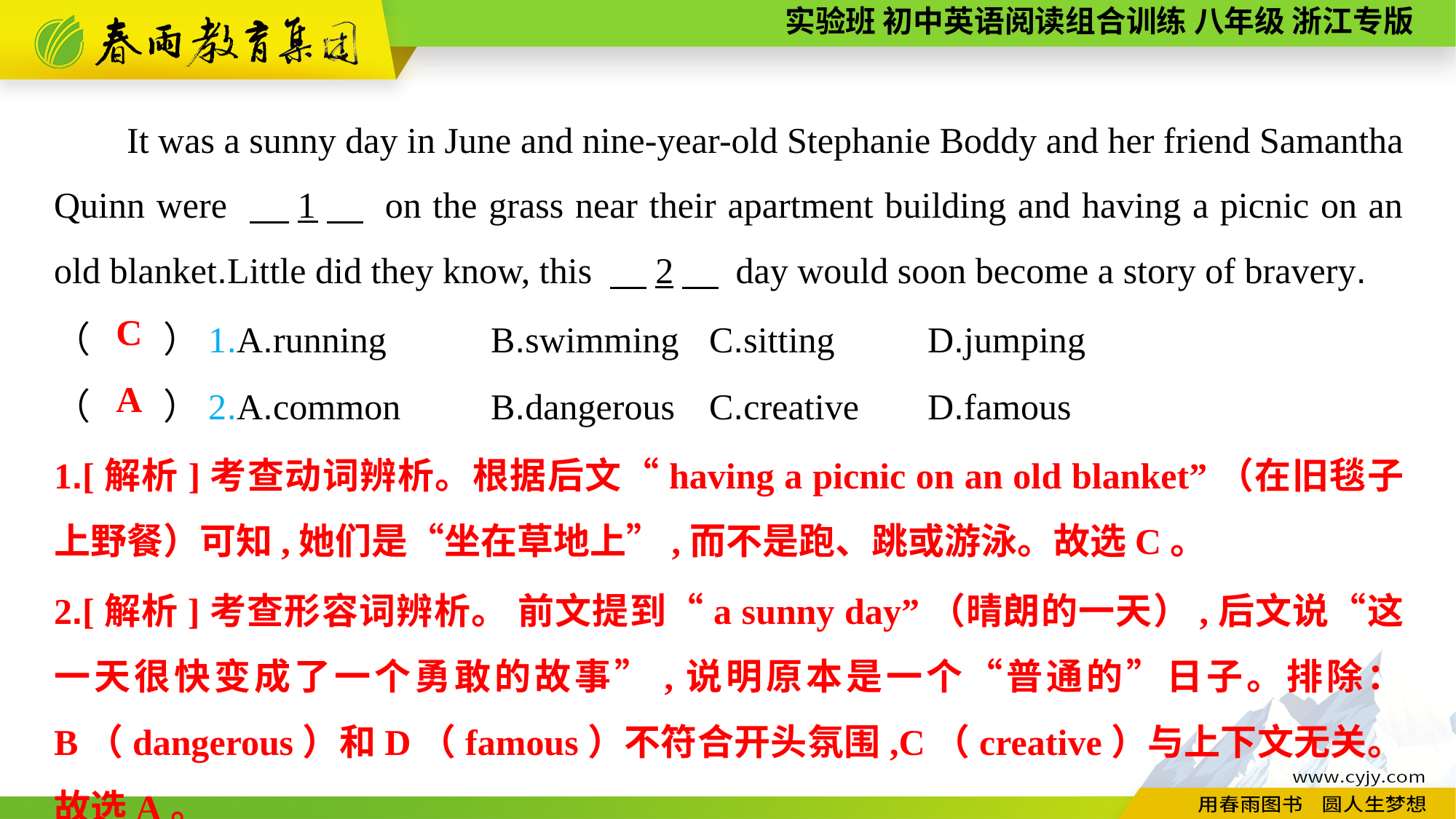

It was a sunny day in June and nine-year-old Stephanie Boddy and her friend Samantha Quinn were 　1　 on the grass near their apartment building and having a picnic on an old blanket.Little did they know, this 　2　 day would soon become a story of bravery.
（　　）1.A.running	B.swimming	C.sitting	D.jumping
C
（　　）2.A.common	B.dangerous	C.creative	D.famous
A
1.[解析]考查动词辨析。根据后文“having a picnic on an old blanket”（在旧毯子上野餐）可知,她们是“坐在草地上”,而不是跑、跳或游泳。故选C。
2.[解析]考查形容词辨析。 前文提到“a sunny day”（晴朗的一天）,后文说“这一天很快变成了一个勇敢的故事”,说明原本是一个“普通的”日子。排除： B（dangerous）和D（famous）不符合开头氛围,C（creative）与上下文无关。故选A。